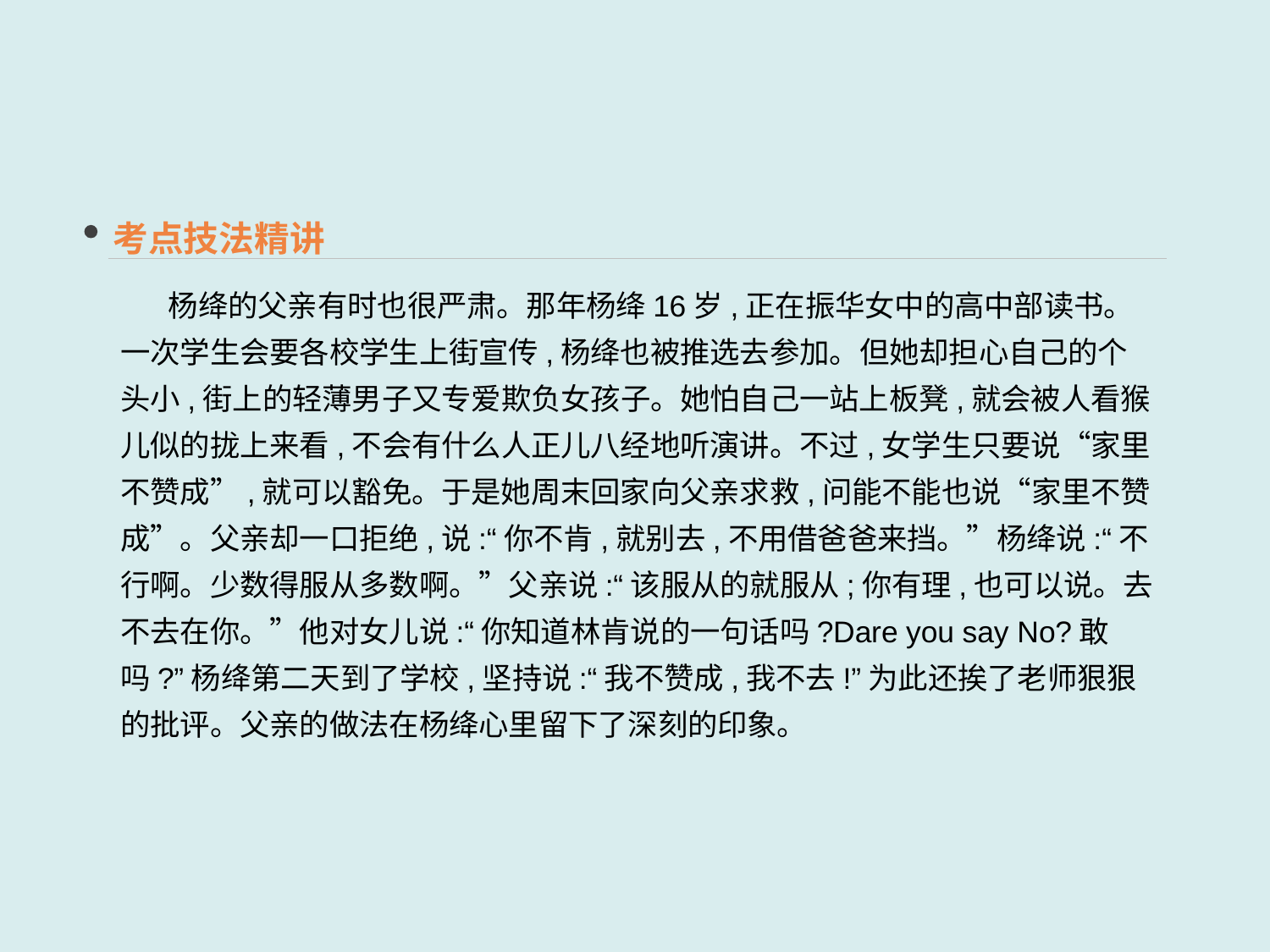

考点技法精讲

      杨绛的父亲有时也很严肃。那年杨绛16岁,正在振华女中的高中部读书。一次学生会要各校学生上街宣传,杨绛也被推选去参加。但她却担心自己的个头小,街上的轻薄男子又专爱欺负女孩子。她怕自己一站上板凳,就会被人看猴儿似的拢上来看,不会有什么人正儿八经地听演讲。不过,女学生只要说“家里不赞成”,就可以豁免。于是她周末回家向父亲求救,问能不能也说“家里不赞成”。父亲却一口拒绝,说:“你不肯,就别去,不用借爸爸来挡。”杨绛说:“不行啊。少数得服从多数啊。”父亲说:“该服从的就服从;你有理,也可以说。去不去在你。”他对女儿说:“你知道林肯说的一句话吗?Dare you say No?敢吗?”杨绛第二天到了学校,坚持说:“我不赞成,我不去!”为此还挨了老师狠狠的批评。父亲的做法在杨绛心里留下了深刻的印象。